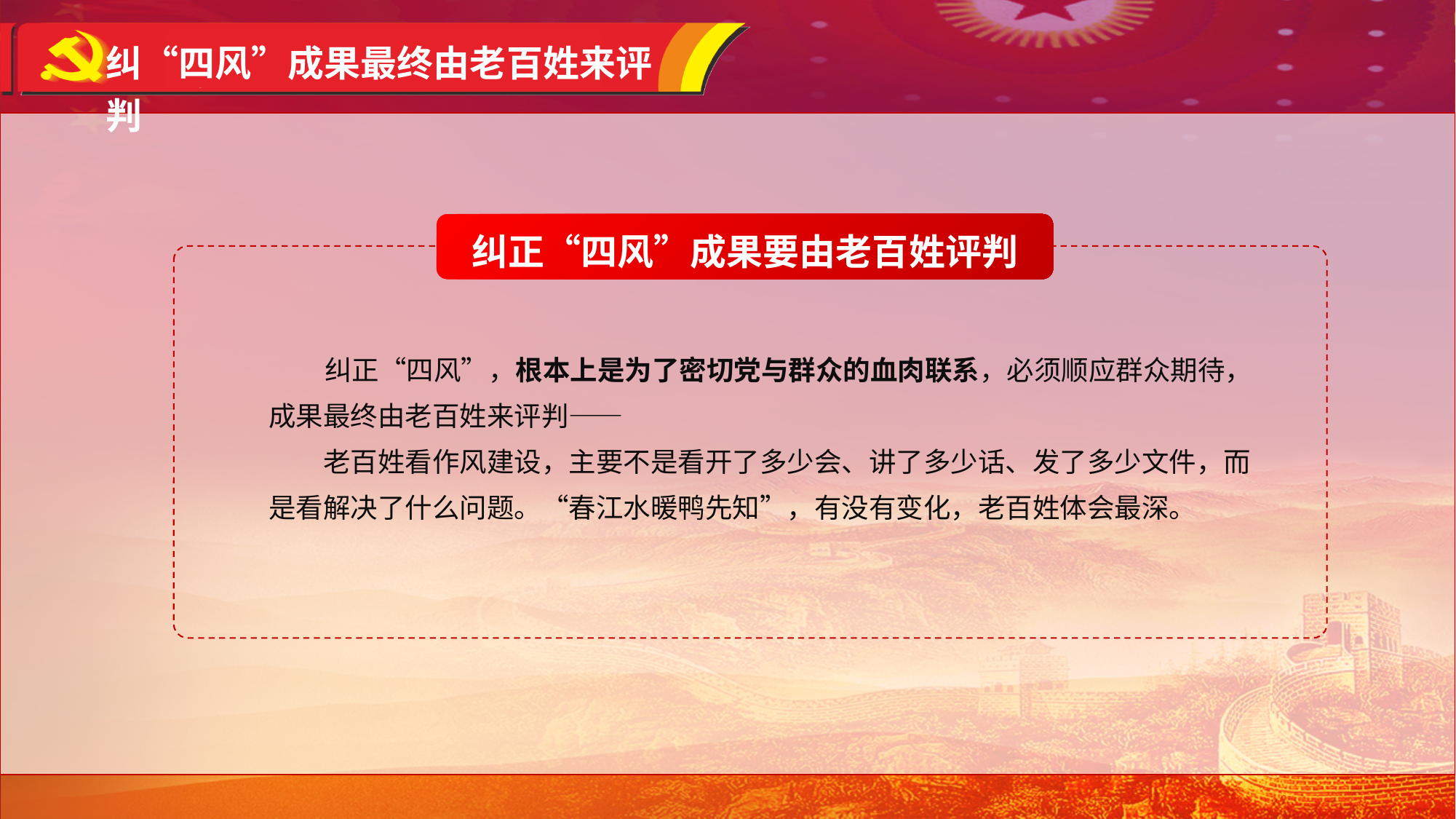

纠“四风”成果最终由老百姓来评判
纠正“四风”成果要由老百姓评判

        纠正“四风”，根本上是为了密切党与群众的血肉联系，必须顺应群众期待，成果最终由老百姓来评判——
　　老百姓看作风建设，主要不是看开了多少会、讲了多少话、发了多少文件，而是看解决了什么问题。“春江水暖鸭先知”，有没有变化，老百姓体会最深。